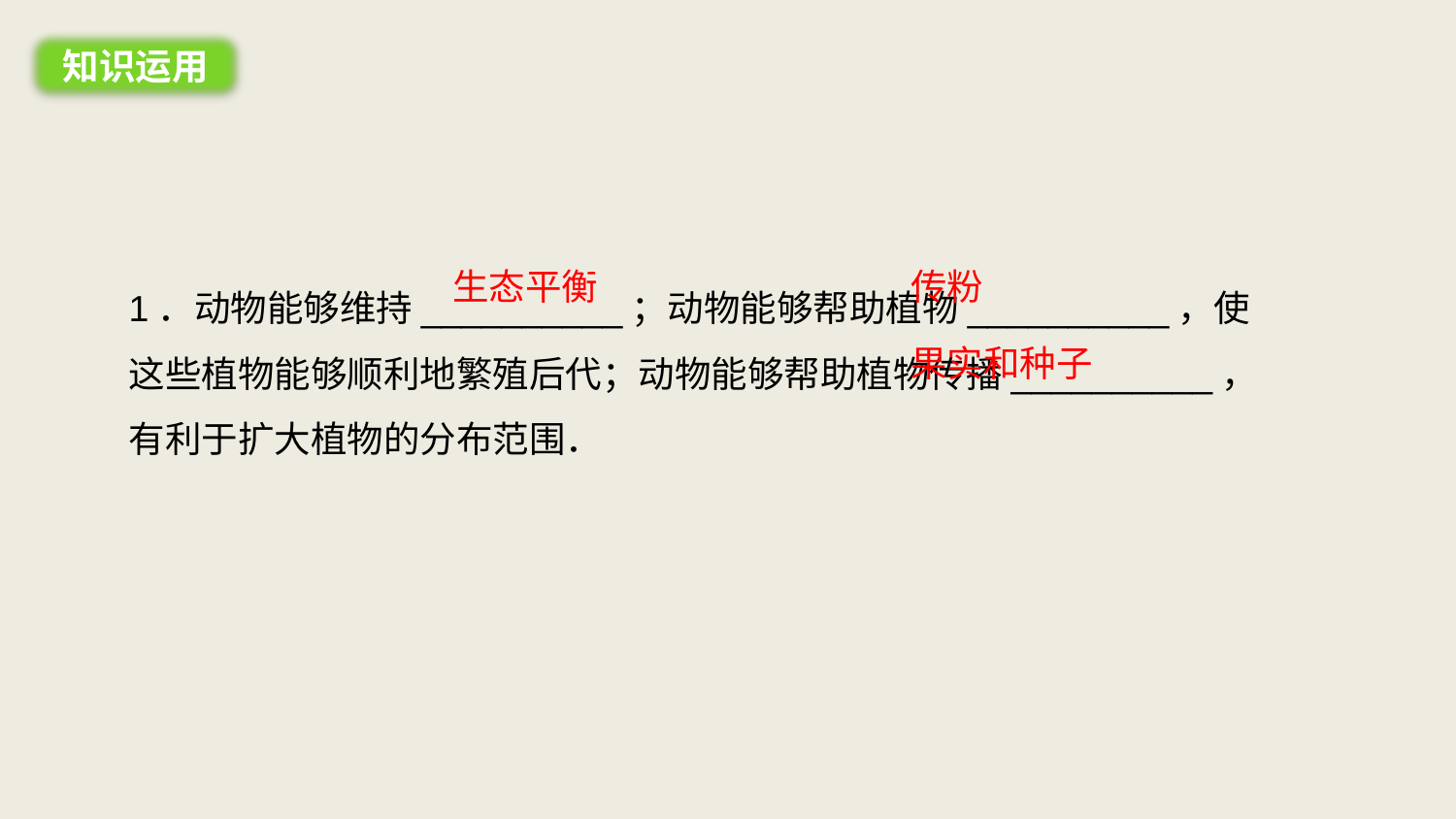

知识运用
1．动物能够维持__________；动物能够帮助植物__________，使这些植物能够顺利地繁殖后代；动物能够帮助植物传播__________，有利于扩大植物的分布范围．
生态平衡
传粉
果实和种子